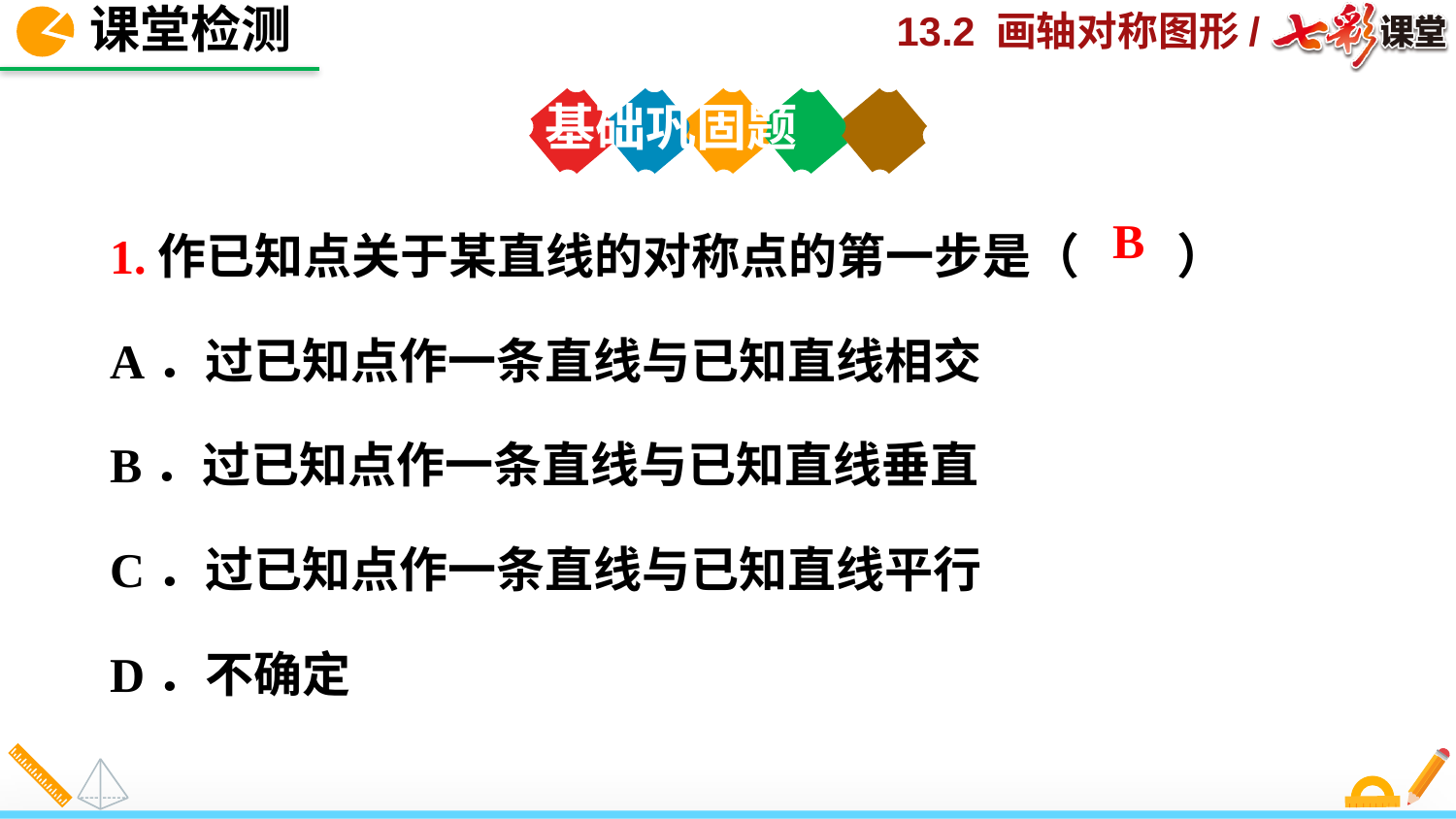

课堂检测

基础巩固题

1.作已知点关于某直线的对称点的第一步是（　　）
A．过已知点作一条直线与已知直线相交
B．过已知点作一条直线与已知直线垂直
C．过已知点作一条直线与已知直线平行
D．不确定
B